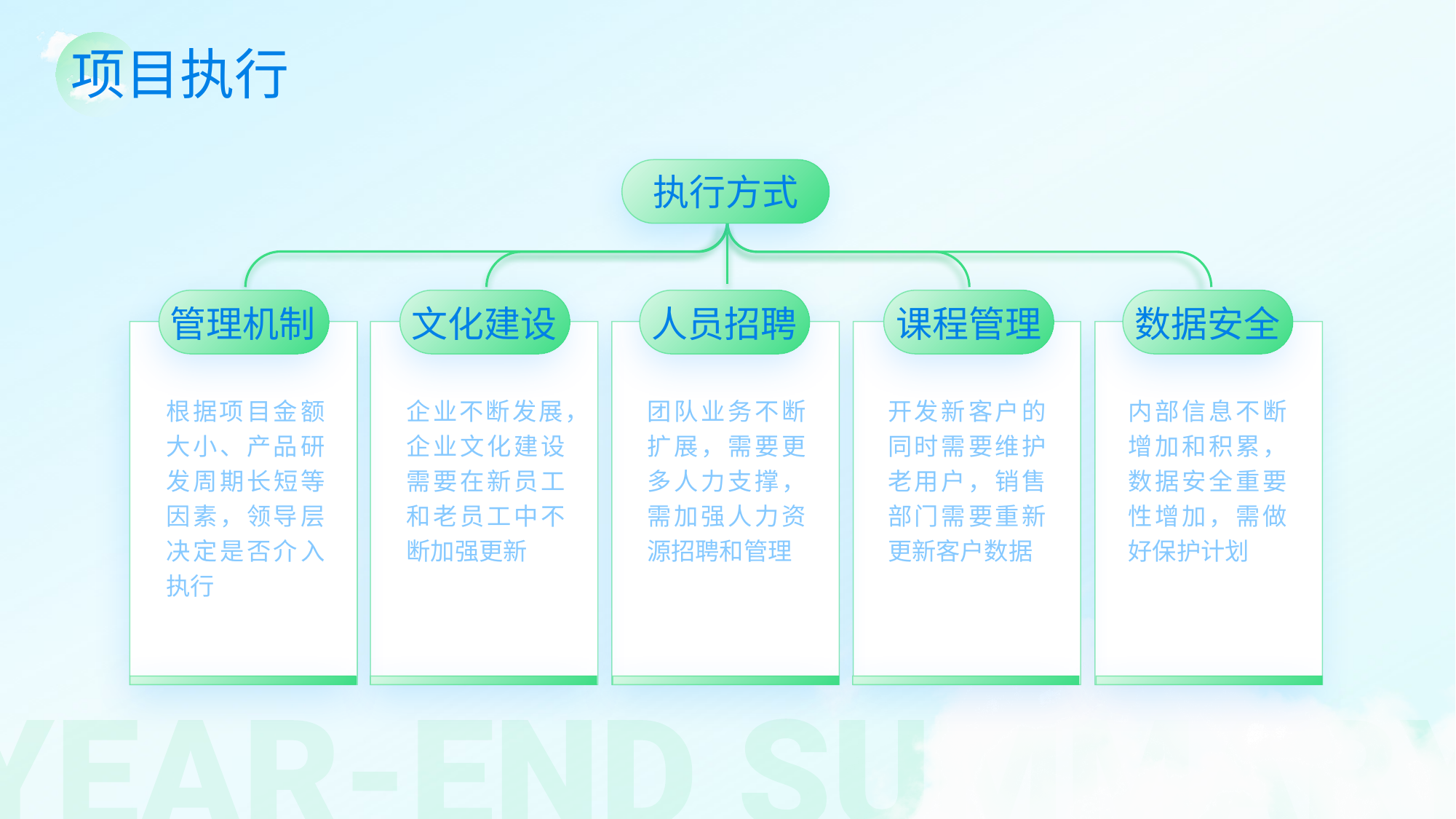

项目执行

执行方式

管理机制

文化建设

人员招聘

课程管理

数据安全

根据项目金额大小、产品研发周期长短等因素，领导层决定是否介入执行
企业不断发展，企业文化建设需要在新员工和老员工中不断加强更新
团队业务不断扩展，需要更多人力支撑，需加强人力资源招聘和管理
开发新客户的同时需要维护老用户，销售部门需要重新更新客户数据
内部信息不断增加和积累，数据安全重要性增加，需做好保护计划